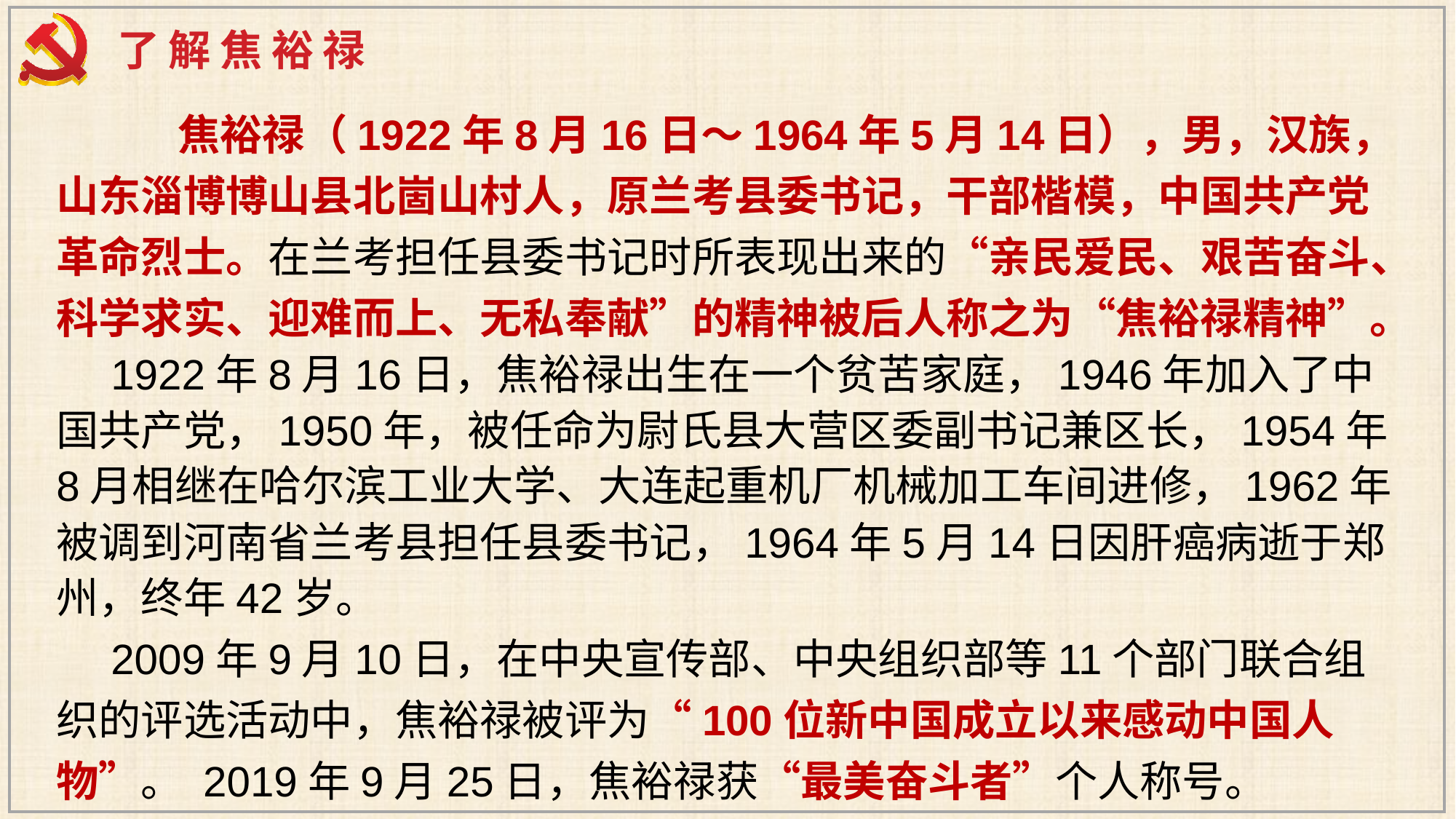

了解焦裕禄
      焦裕禄（1922年8月16日～1964年5月14日），男，汉族，山东淄博博山县北崮山村人，原兰考县委书记，干部楷模，中国共产党革命烈士。在兰考担任县委书记时所表现出来的“亲民爱民、艰苦奋斗、科学求实、迎难而上、无私奉献”的精神被后人称之为“焦裕禄精神”。
1922年8月16日，焦裕禄出生在一个贫苦家庭，1946年加入了中国共产党，1950年，被任命为尉氏县大营区委副书记兼区长，1954年8月相继在哈尔滨工业大学、大连起重机厂机械加工车间进修，1962年被调到河南省兰考县担任县委书记，1964年5月14日因肝癌病逝于郑州，终年42岁。
2009年9月10日，在中央宣传部、中央组织部等11个部门联合组织的评选活动中，焦裕禄被评为“100位新中国成立以来感动中国人物”。 2019年9月25日，焦裕禄获“最美奋斗者”个人称号。